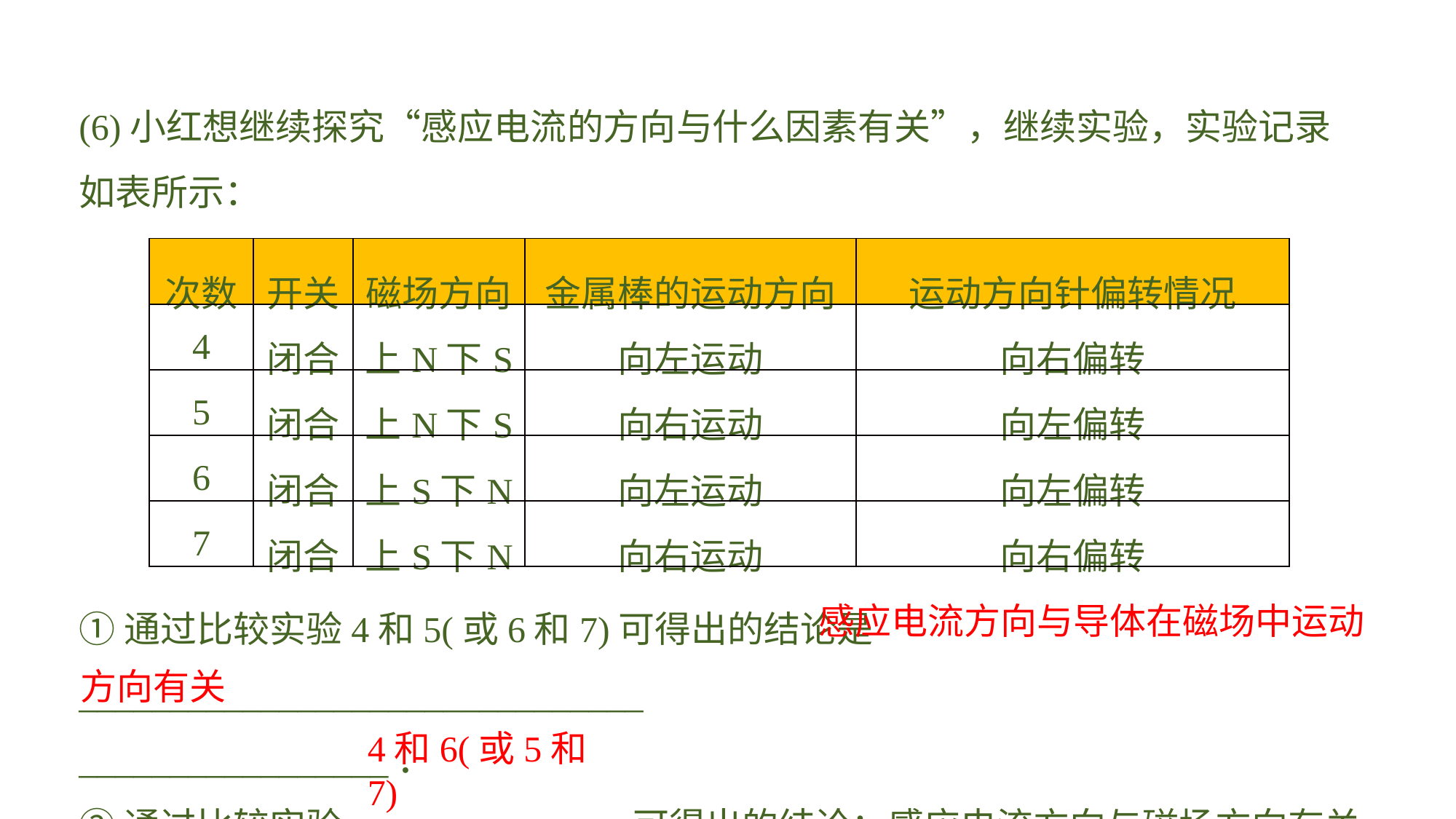

(6)小红想继续探究“感应电流的方向与什么因素有关”，继续实验，实验记录如表所示：

①通过比较实验4和5(或6和7)可得出的结论是_______________________________
_________________．②通过比较实验_______________可得出的结论：感应电流方向与磁场方向有关.
| 次数 | 开关 | 磁场方向 | 金属棒的运动方向 | 运动方向针偏转情况 |
| --- | --- | --- | --- | --- |
| 4 | 闭合 | 上N下S | 向左运动 | 向右偏转 |
| 5 | 闭合 | 上N下S | 向右运动 | 向左偏转 |
| 6 | 闭合 | 上S下N | 向左运动 | 向左偏转 |
| 7 | 闭合 | 上S下N | 向右运动 | 向右偏转 |
                                                                                         感应电流方向与导体在磁场中运动方向有关
4和6(或5和7)